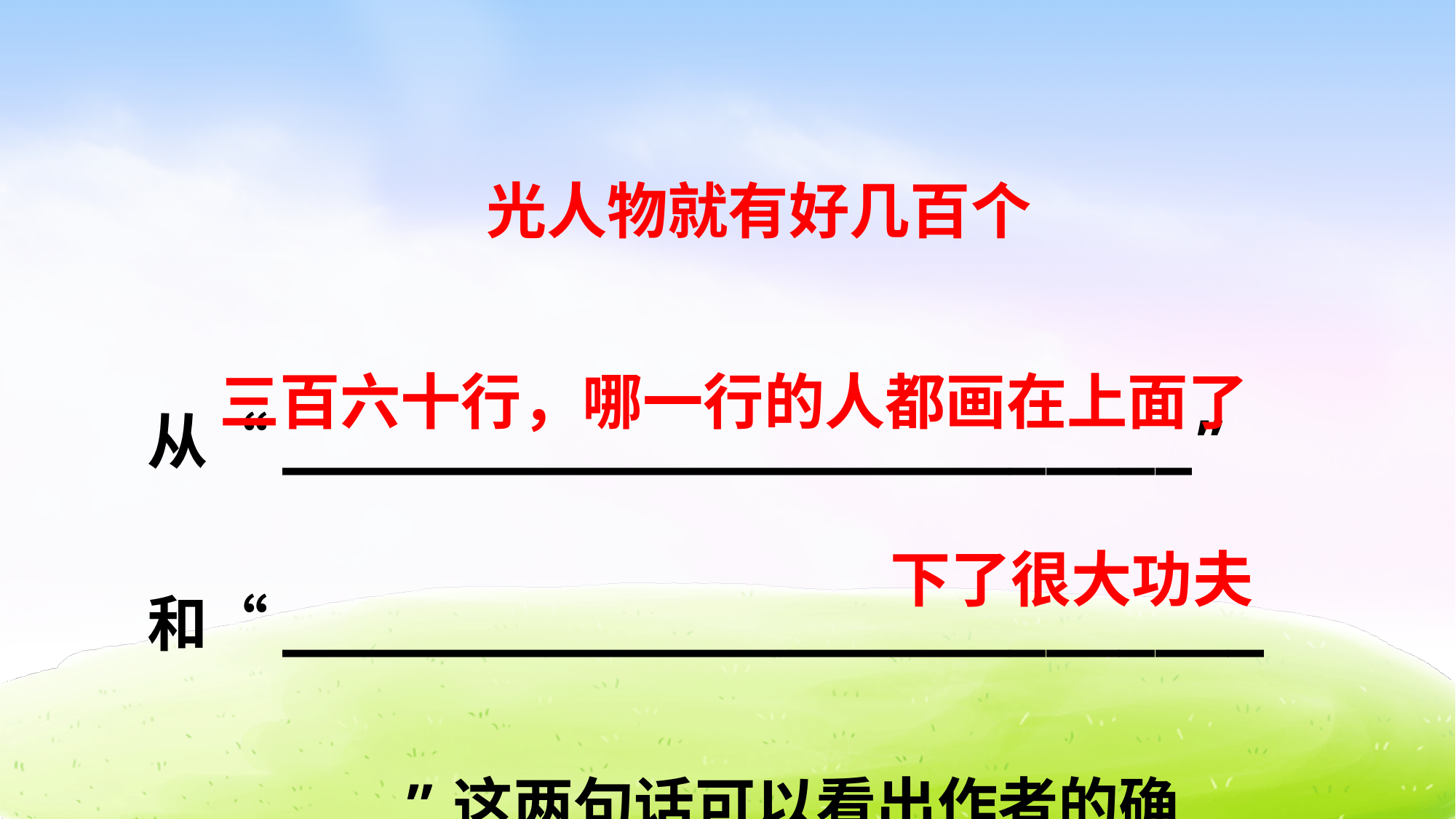

从“_________________________”和“__________________________________”这两句话可以看出作者的确____________。
光人物就有好几百个
三百六十行，哪一行的人都画在上面了
下了很大功夫